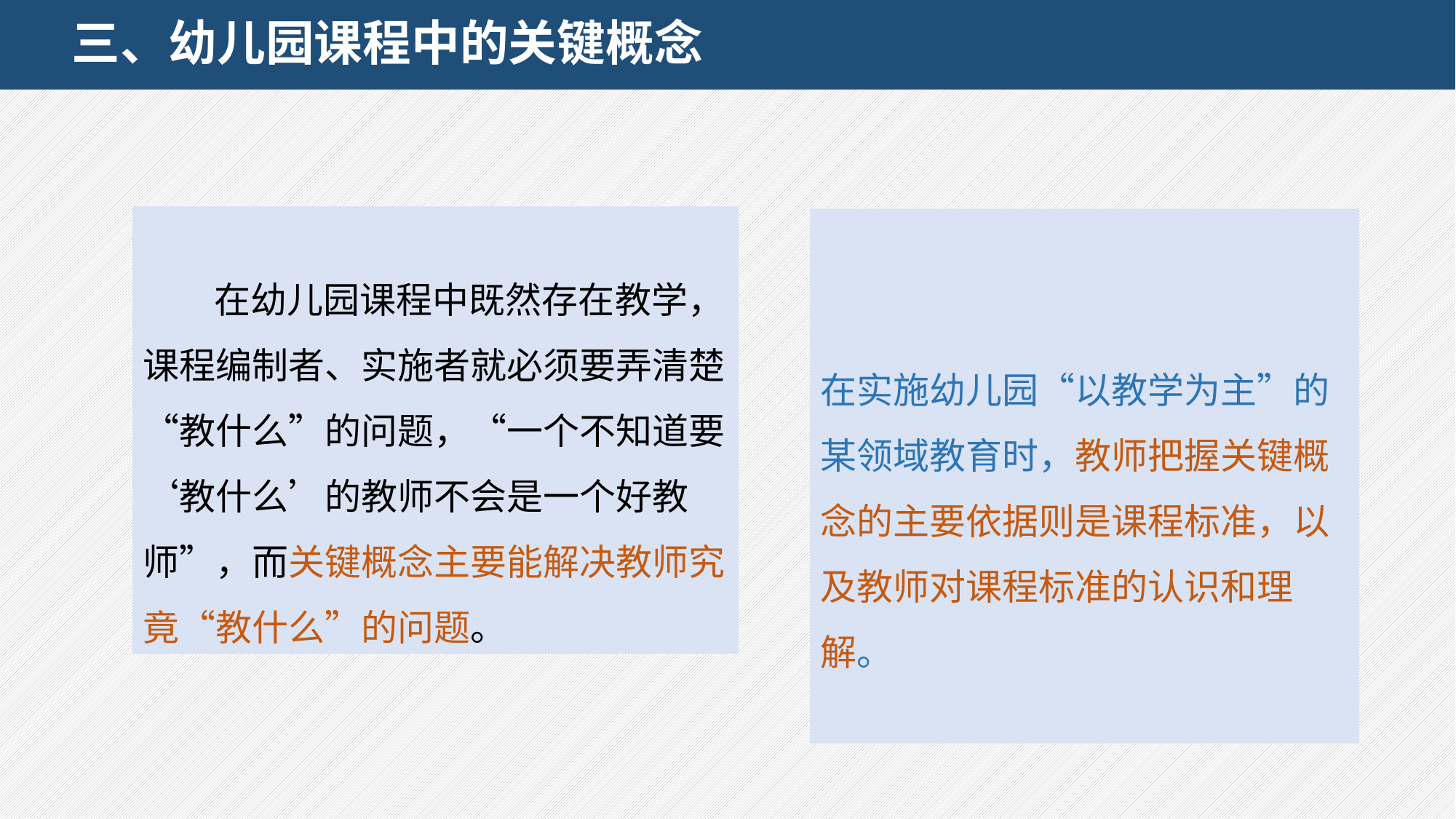

# 三、幼儿园课程中的关键概念

 在幼儿园课程中既然存在教学，课程编制者、实施者就必须要弄清楚“教什么”的问题，“一个不知道要‘教什么’的教师不会是一个好教师”，而关键概念主要能解决教师究竟“教什么”的问题。

在实施幼儿园“以教学为主”的某领域教育时，教师把握关键概念的主要依据则是课程标准，以及教师对课程标准的认识和理解。